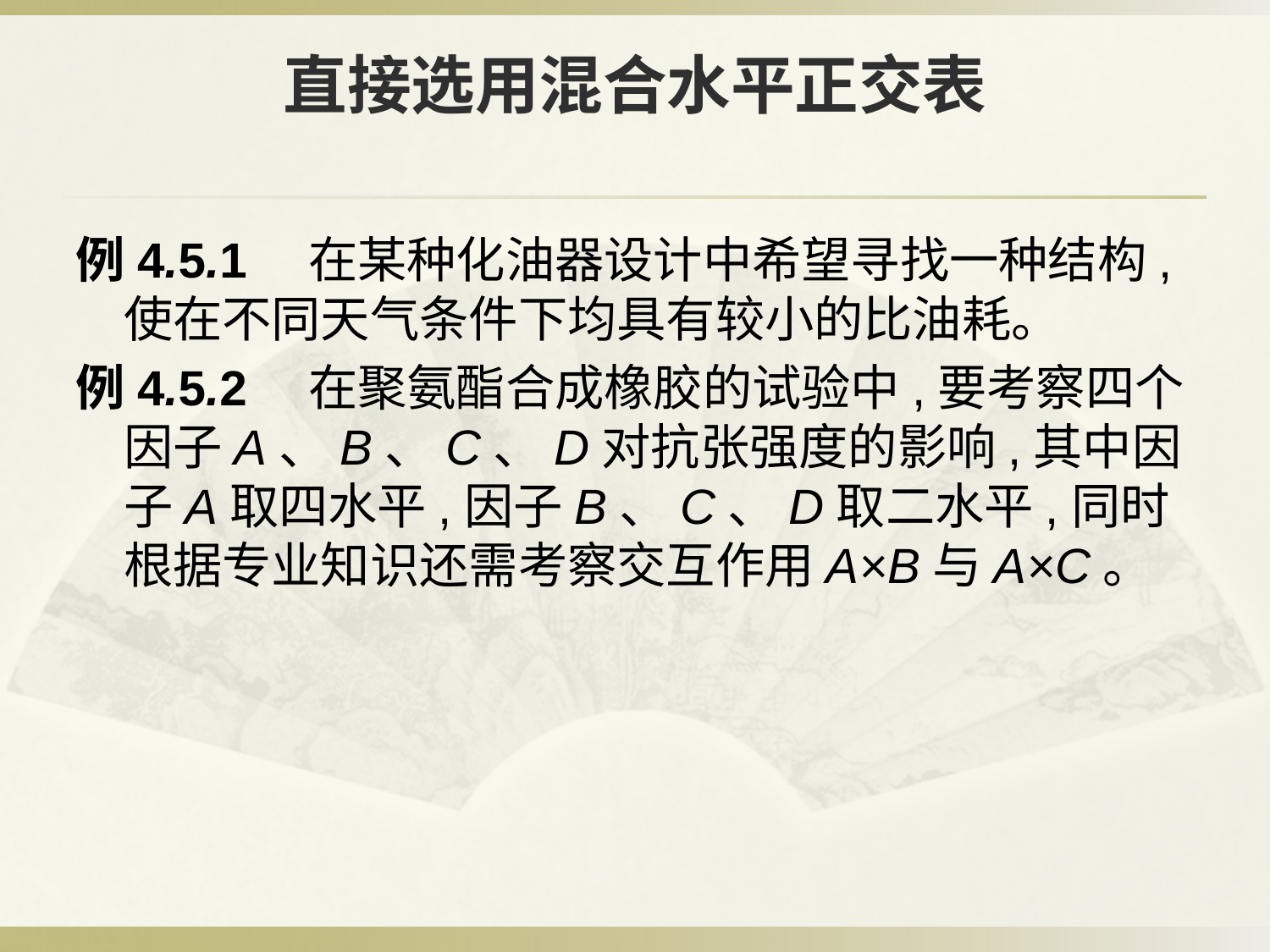

# 直接选用混合水平正交表
例4.5.1　在某种化油器设计中希望寻找一种结构,使在不同天气条件下均具有较小的比油耗。
例4.5.2　在聚氨酯合成橡胶的试验中,要考察四个因子A、B、C、D对抗张强度的影响,其中因子A取四水平,因子B、C、D取二水平,同时根据专业知识还需考察交互作用A×B与A×C。